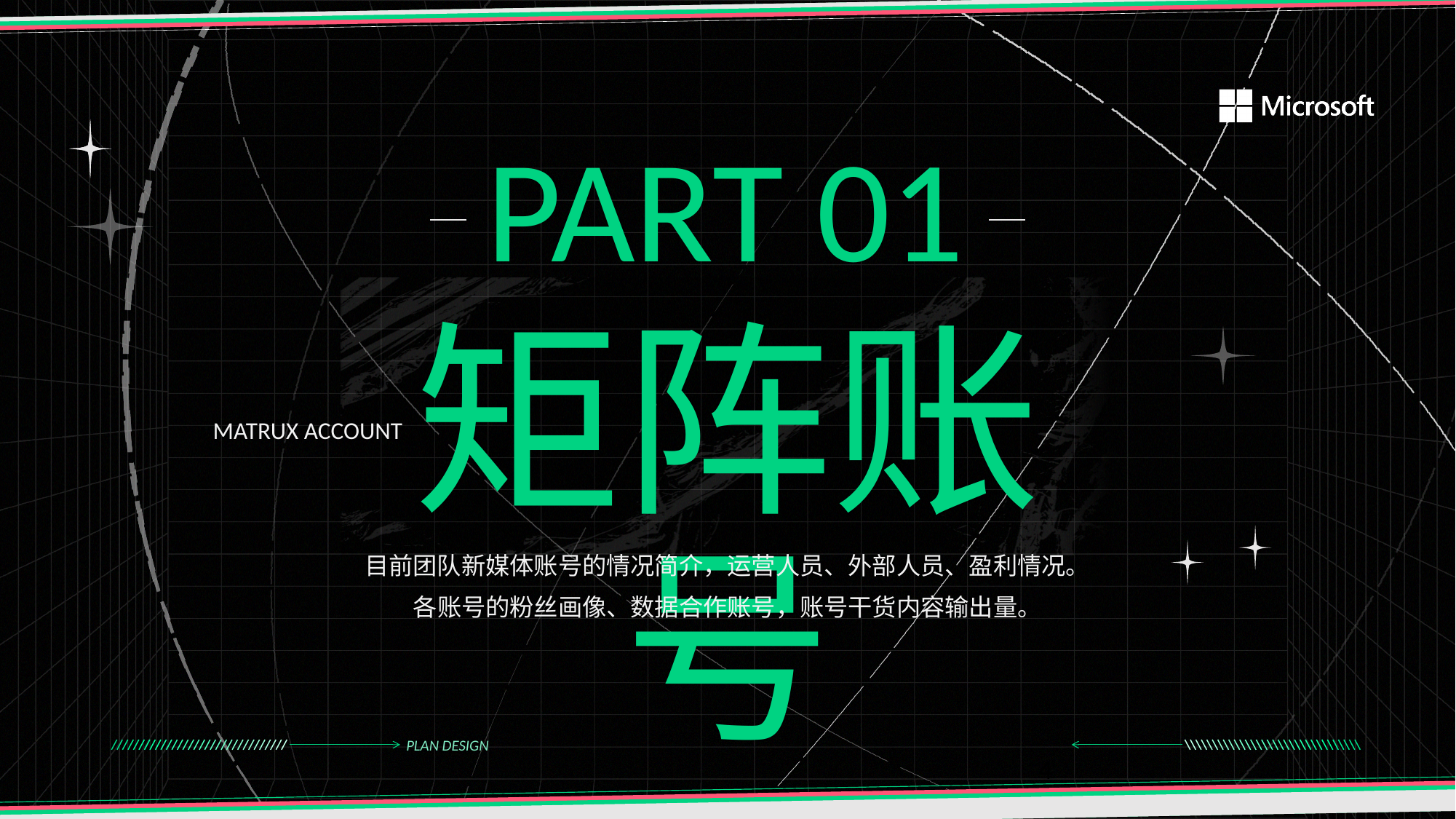

PART 01

矩阵账号

MATRUX ACCOUNT

目前团队新媒体账号的情况简介，运营人员、外部人员、盈利情况。
各账号的粉丝画像、数据合作账号，账号干货内容输出量。
PLAN DESIGN
4